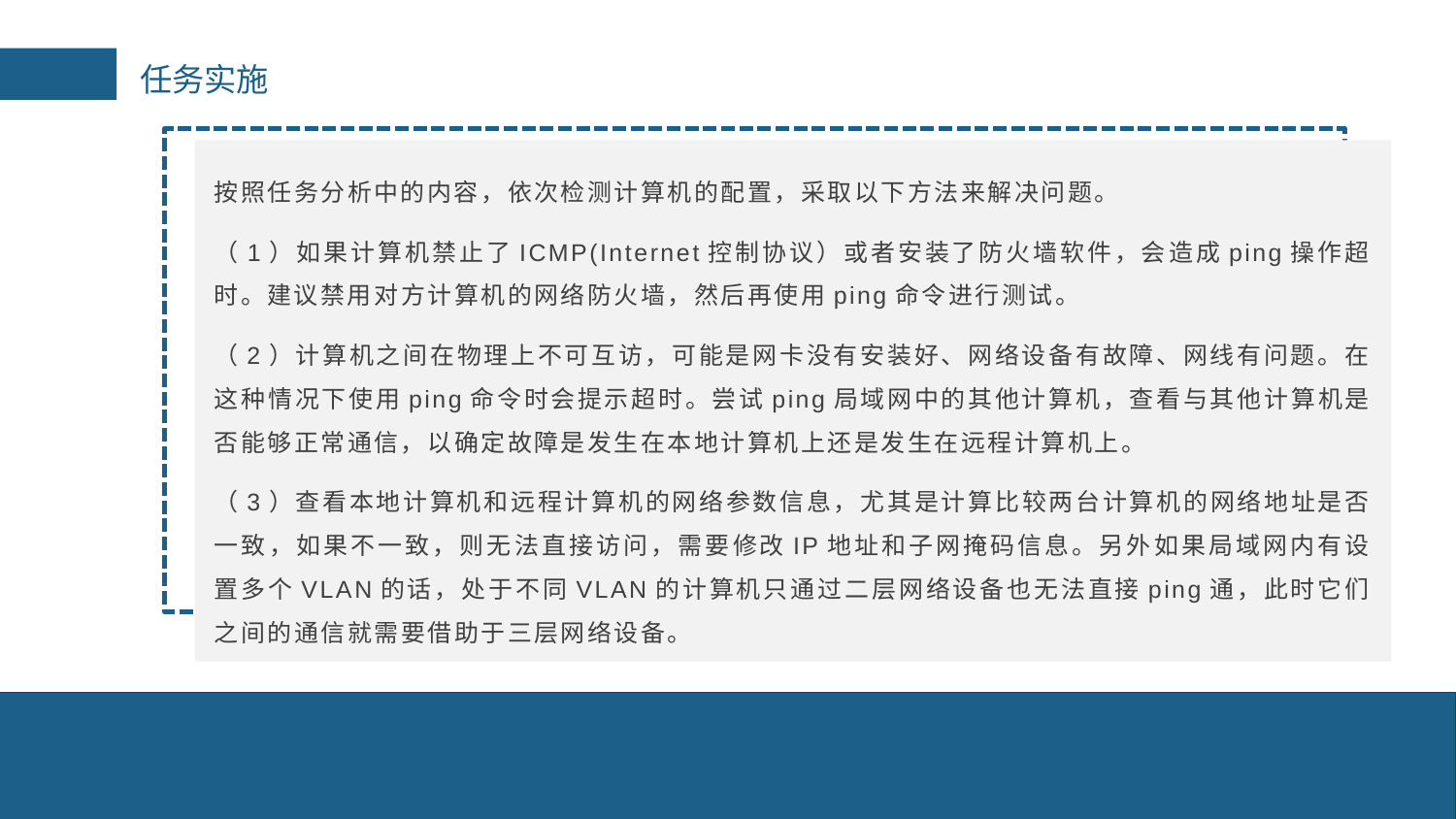

任务实施

按照任务分析中的内容，依次检测计算机的配置，采取以下方法来解决问题。
（1）如果计算机禁止了ICMP(Internet控制协议）或者安装了防火墙软件，会造成ping操作超时。建议禁用对方计算机的网络防火墙，然后再使用ping命令进行测试。
（2）计算机之间在物理上不可互访，可能是网卡没有安装好、网络设备有故障、网线有问题。在这种情况下使用ping命令时会提示超时。尝试ping局域网中的其他计算机，查看与其他计算机是否能够正常通信，以确定故障是发生在本地计算机上还是发生在远程计算机上。
（3）查看本地计算机和远程计算机的网络参数信息，尤其是计算比较两台计算机的网络地址是否一致，如果不一致，则无法直接访问，需要修改IP地址和子网掩码信息。另外如果局域网内有设置多个VLAN的话，处于不同VLAN的计算机只通过二层网络设备也无法直接ping通，此时它们之间的通信就需要借助于三层网络设备。